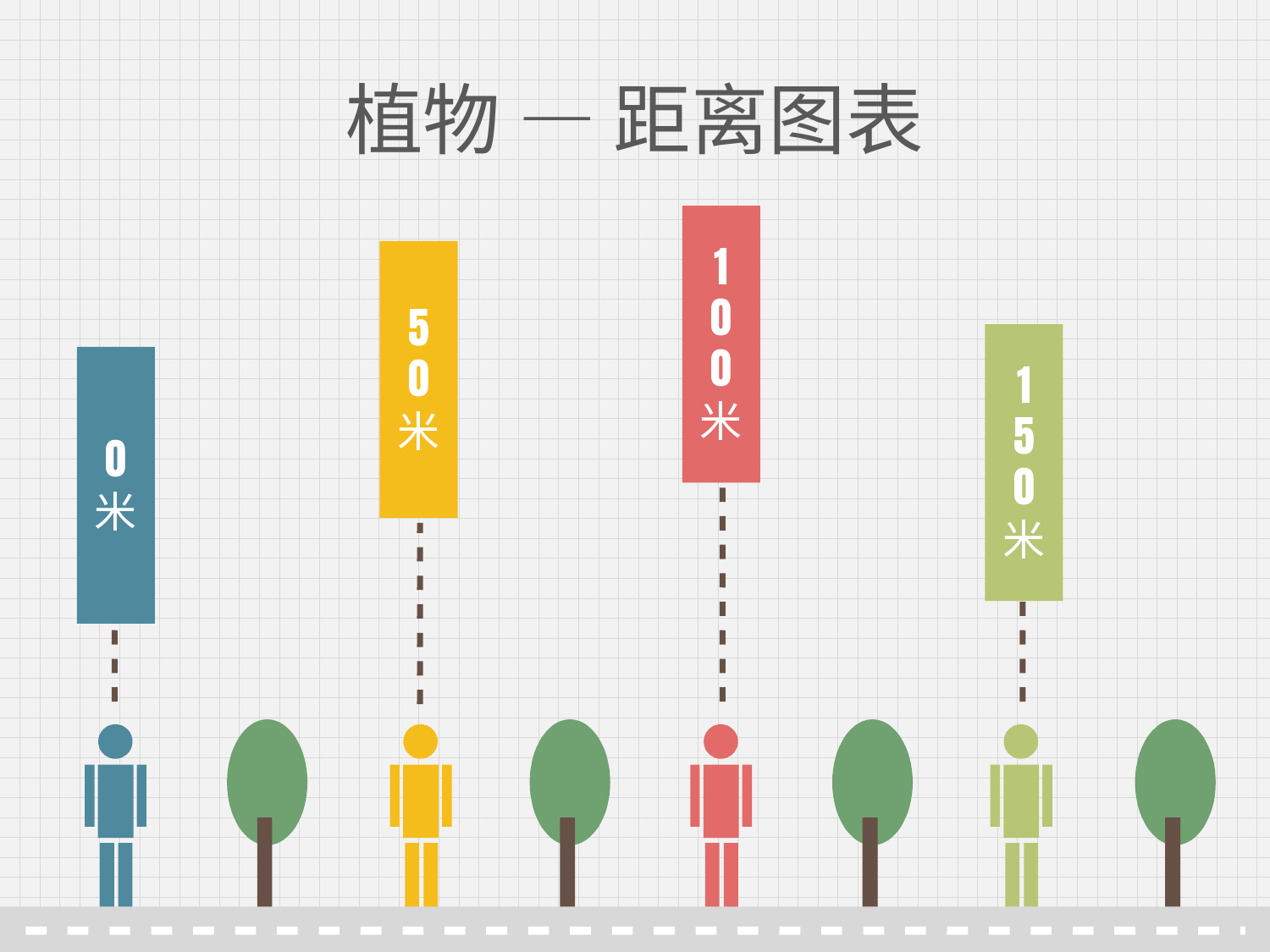

# 植物 — 距离图表
1
0
0
米

5
0
米

1
5
0
米

0
米